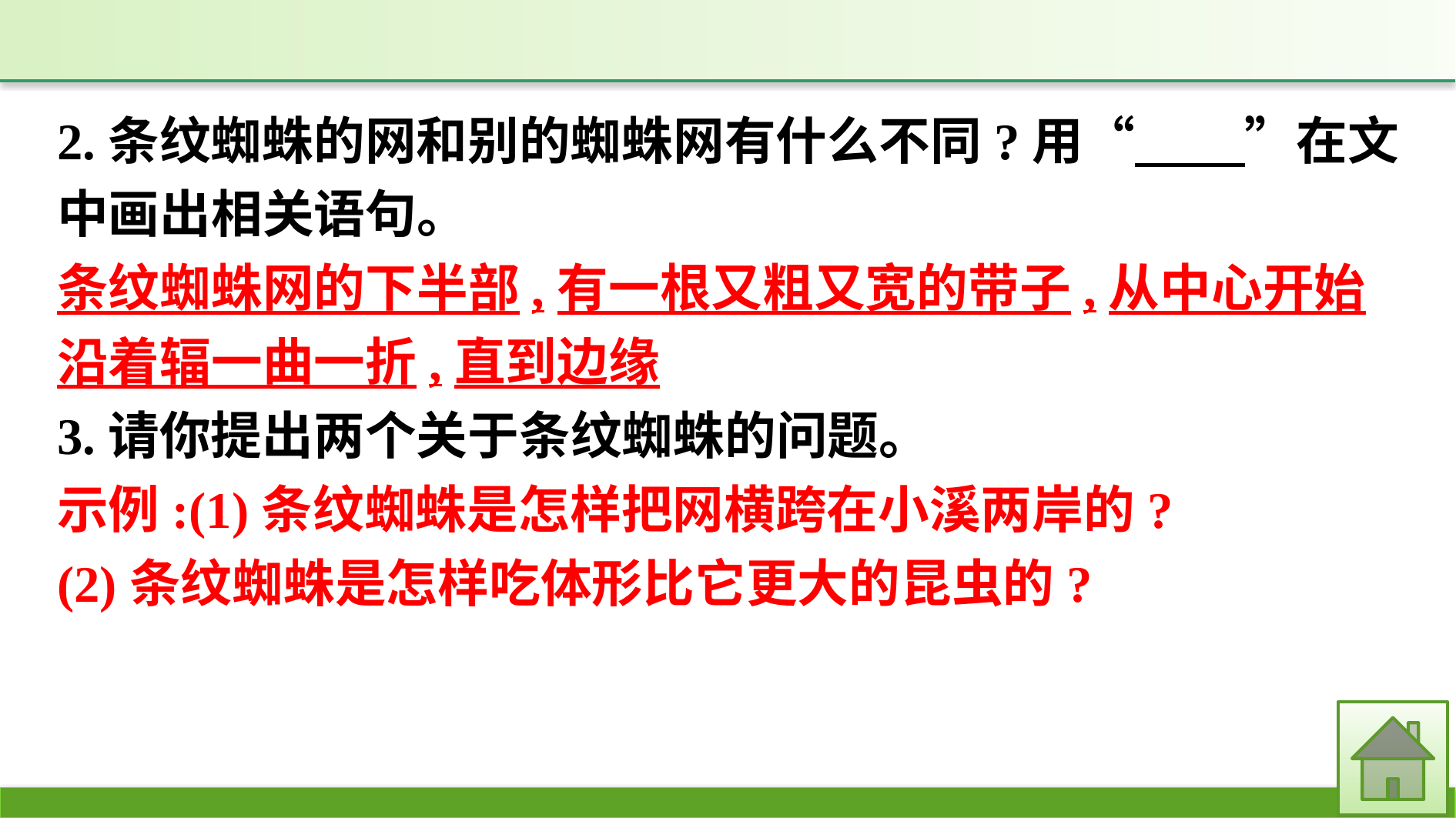

2.条纹蜘蛛的网和别的蜘蛛网有什么不同?用“　     ”在文中画出相关语句。
条纹蜘蛛网的下半部,有一根又粗又宽的带子,从中心开始沿着辐一曲一折,直到边缘
3.请你提出两个关于条纹蜘蛛的问题。
示例:(1)条纹蜘蛛是怎样把网横跨在小溪两岸的?
(2)条纹蜘蛛是怎样吃体形比它更大的昆虫的?